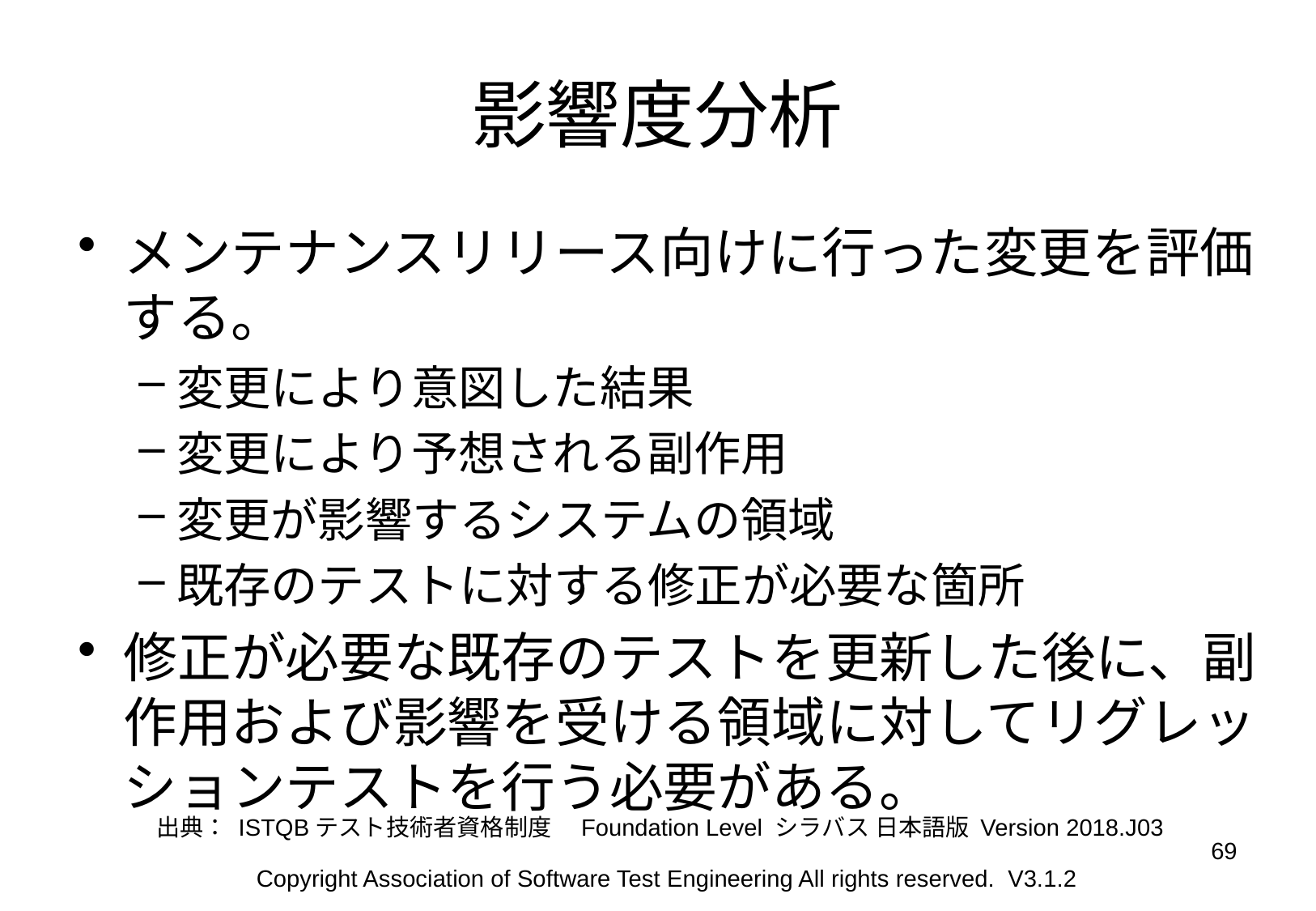

# 影響度分析
メンテナンスリリース向けに行った変更を評価する。
変更により意図した結果
変更により予想される副作用
変更が影響するシステムの領域
既存のテストに対する修正が必要な箇所
修正が必要な既存のテストを更新した後に、副作用および影響を受ける領域に対してリグレッションテストを行う必要がある。
出典： ISTQBテスト技術者資格制度　Foundation Level シラバス 日本語版 Version 2018.J03
69
Copyright Association of Software Test Engineering All rights reserved.  V3.1.2